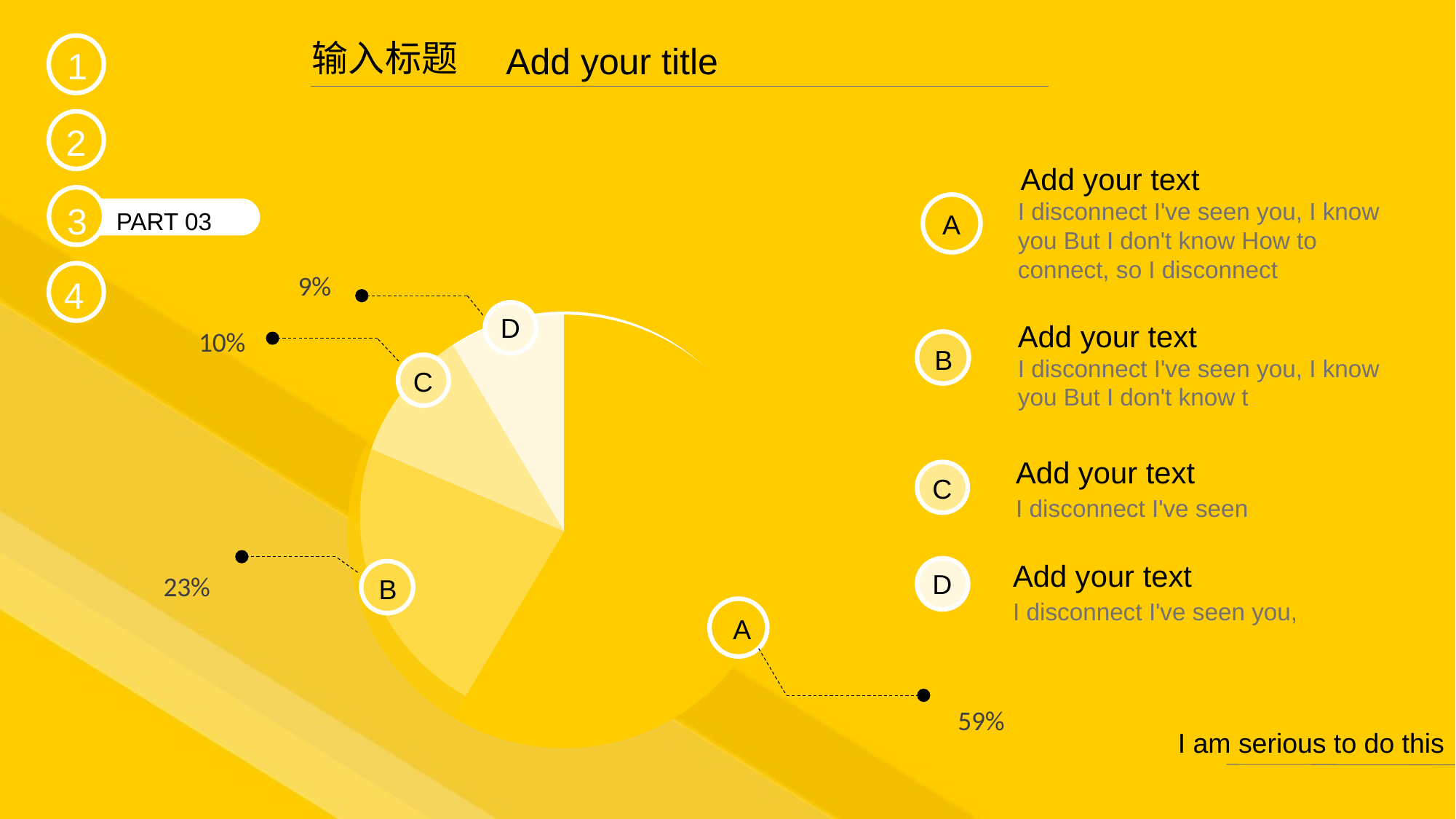

输入标题
Add your title

1
PART 03

2

3

4
Add your text
I disconnect I've seen you, I know you But I don't know How to connect, so I disconnect

A

### Chart

| Category | 销售额 |
|---|---|
| 第一季度 | 8.2 |
| 第二季度 | 3.2 |
| 第三季度 | 1.4 |
| 第四季度 | 1.2 |

D
Add your text
I disconnect I've seen you, I know you But I don't know t

B

C
Add your text
I disconnect I've seen

C

B
Add your text
I disconnect I've seen you,

D

A

I am serious to do this